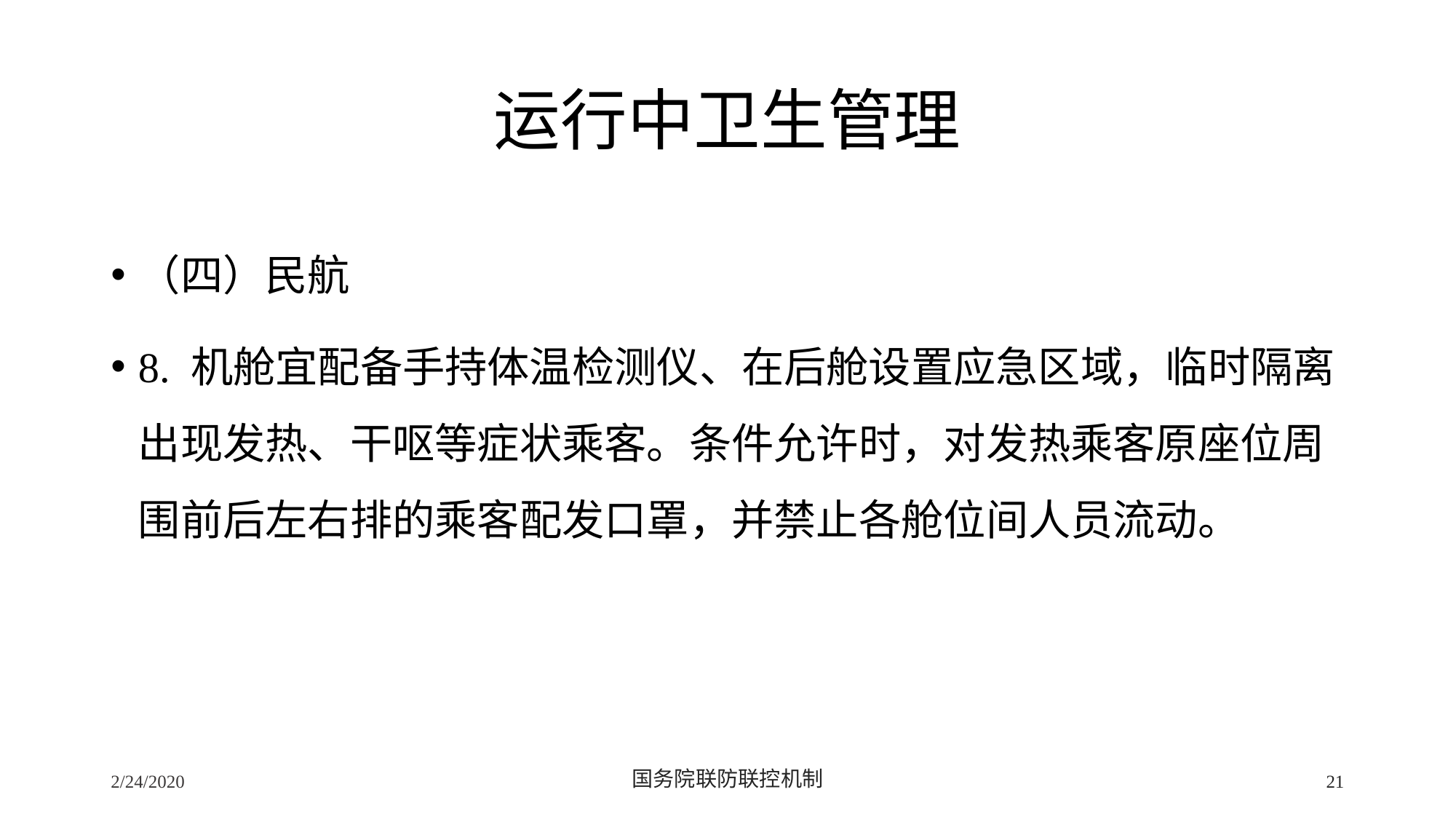

# 运行中卫生管理
（四）民航
8. 机舱宜配备手持体温检测仪、在后舱设置应急区域，临时隔离出现发热、干呕等症状乘客。条件允许时，对发热乘客原座位周围前后左右排的乘客配发口罩，并禁止各舱位间人员流动。
2/24/2020
国务院联防联控机制
21